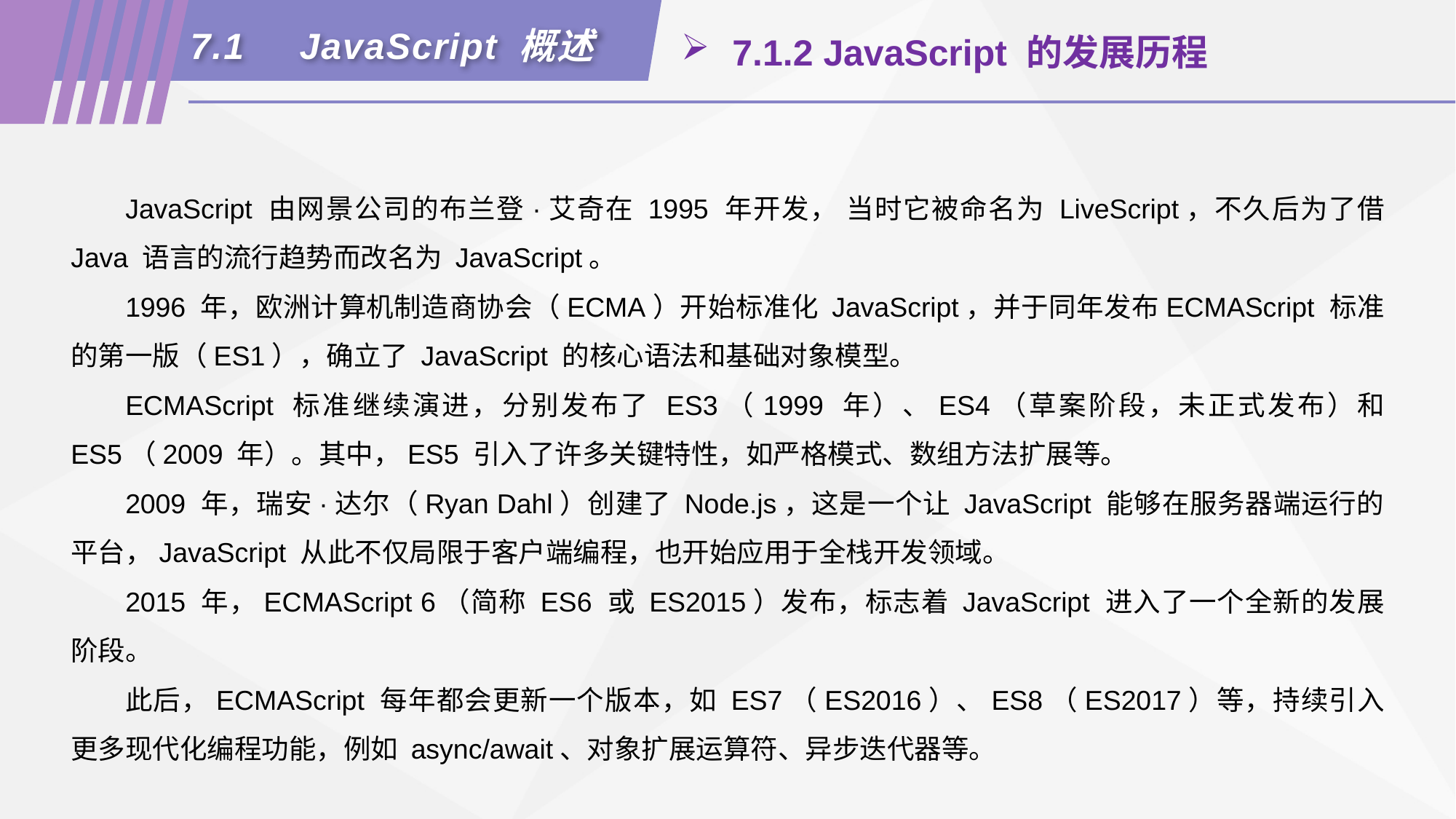

7.1	JavaScript 概述
 7.1.2 JavaScript 的发展历程
JavaScript 由网景公司的布兰登·艾奇在 1995 年开发， 当时它被命名为 LiveScript，不久后为了借 Java 语言的流行趋势而改名为 JavaScript。
1996 年，欧洲计算机制造商协会（ECMA）开始标准化 JavaScript，并于同年发布ECMAScript 标准的第一版（ES1），确立了 JavaScript 的核心语法和基础对象模型。
ECMAScript 标准继续演进，分别发布了 ES3（1999 年）、ES4（草案阶段，未正式发布）和 ES5（2009 年）。其中，ES5 引入了许多关键特性，如严格模式、数组方法扩展等。
2009 年，瑞安·达尔（Ryan Dahl）创建了 Node.js，这是一个让 JavaScript 能够在服务器端运行的平台，JavaScript 从此不仅局限于客户端编程，也开始应用于全栈开发领域。
2015 年，ECMAScript 6（简称 ES6 或 ES2015）发布，标志着 JavaScript 进入了一个全新的发展阶段。
此后，ECMAScript 每年都会更新一个版本，如 ES7（ES2016）、ES8（ES2017）等，持续引入更多现代化编程功能，例如 async/await、对象扩展运算符、异步迭代器等。